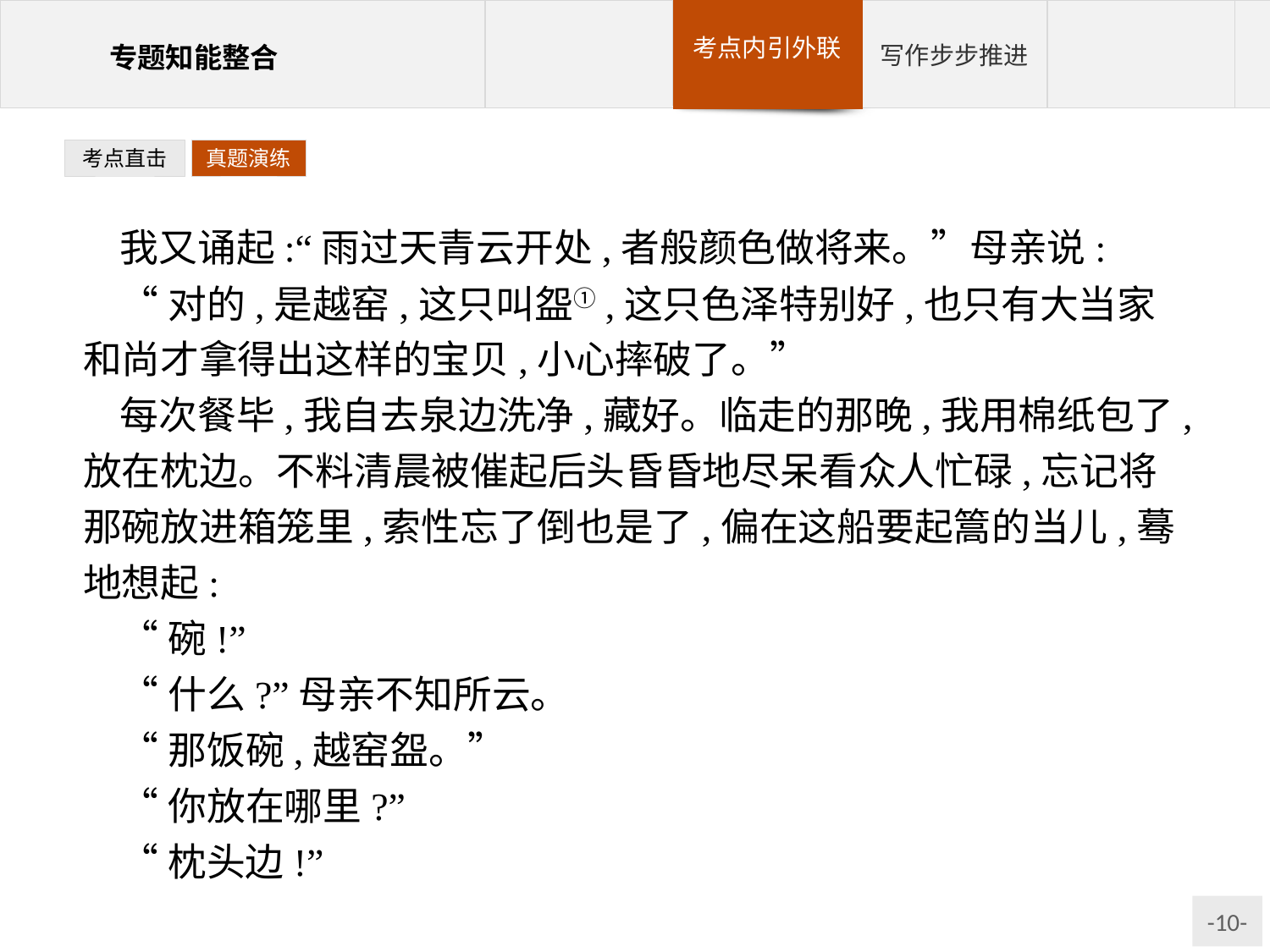

考点直击
真题演练
我又诵起:“雨过天青云开处,者般颜色做将来。”母亲说:
“对的,是越窑,这只叫盌①,这只色泽特别好,也只有大当家和尚才拿得出这样的宝贝,小心摔破了。”
每次餐毕,我自去泉边洗净,藏好。临走的那晚,我用棉纸包了,放在枕边。不料清晨被催起后头昏昏地尽呆看众人忙碌,忘记将那碗放进箱笼里,索性忘了倒也是了,偏在这船要起篙的当儿,蓦地想起:
“碗!”
“什么?”母亲不知所云。
“那饭碗,越窑盌。”
“你放在哪里?”
“枕头边!”